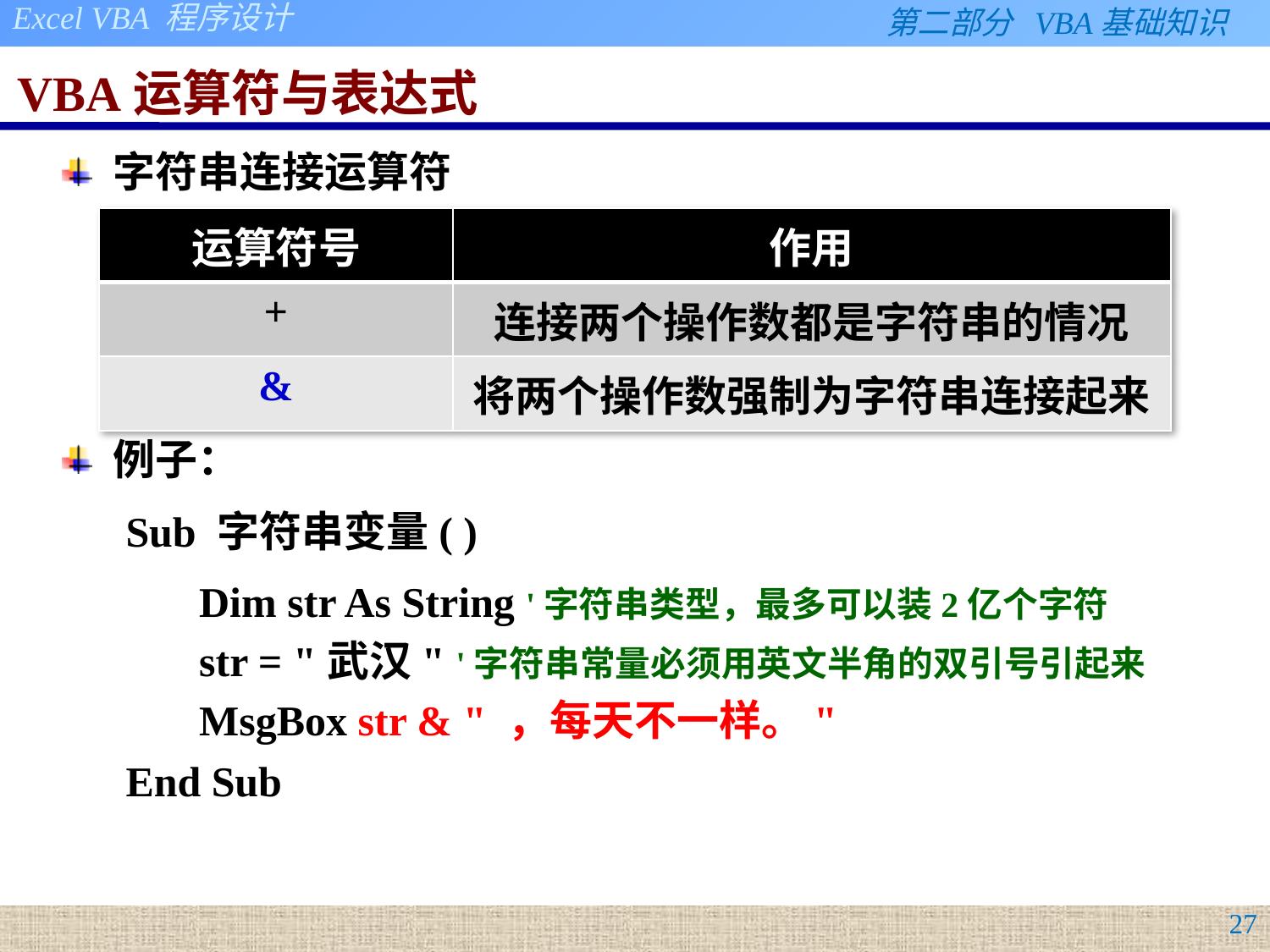

# VBA运算符与表达式
字符串连接运算符

例子：
Sub 字符串变量( )
Dim str As String '字符串类型，最多可以装2亿个字符
str = "武汉" '字符串常量必须用英文半角的双引号引起来
MsgBox str & " ，每天不一样。"
End Sub

| 运算符号 | 作用 |
| --- | --- |
| + | 连接两个操作数都是字符串的情况 |
| & | 将两个操作数强制为字符串连接起来 |